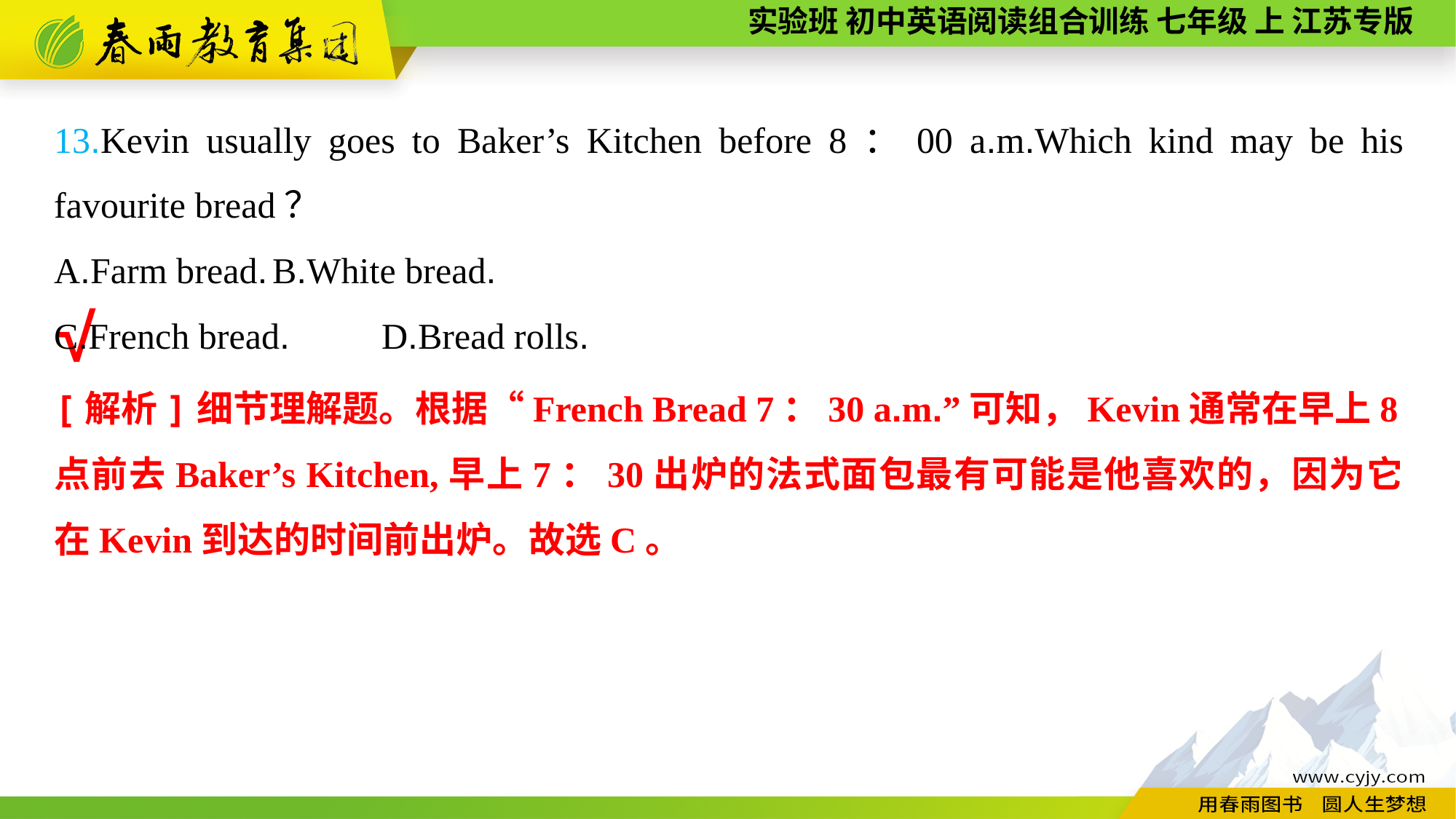

13.Kevin usually goes to Baker’s Kitchen before 8：00 a.m.Which kind may be his favourite bread？
A.Farm bread.	B.White bread.
C.French bread.	D.Bread rolls.
√
[解析]细节理解题。根据“French Bread 7：30 a.m.”可知，Kevin通常在早上8点前去Baker’s Kitchen,早上7：30出炉的法式面包最有可能是他喜欢的，因为它在Kevin到达的时间前出炉。故选C。